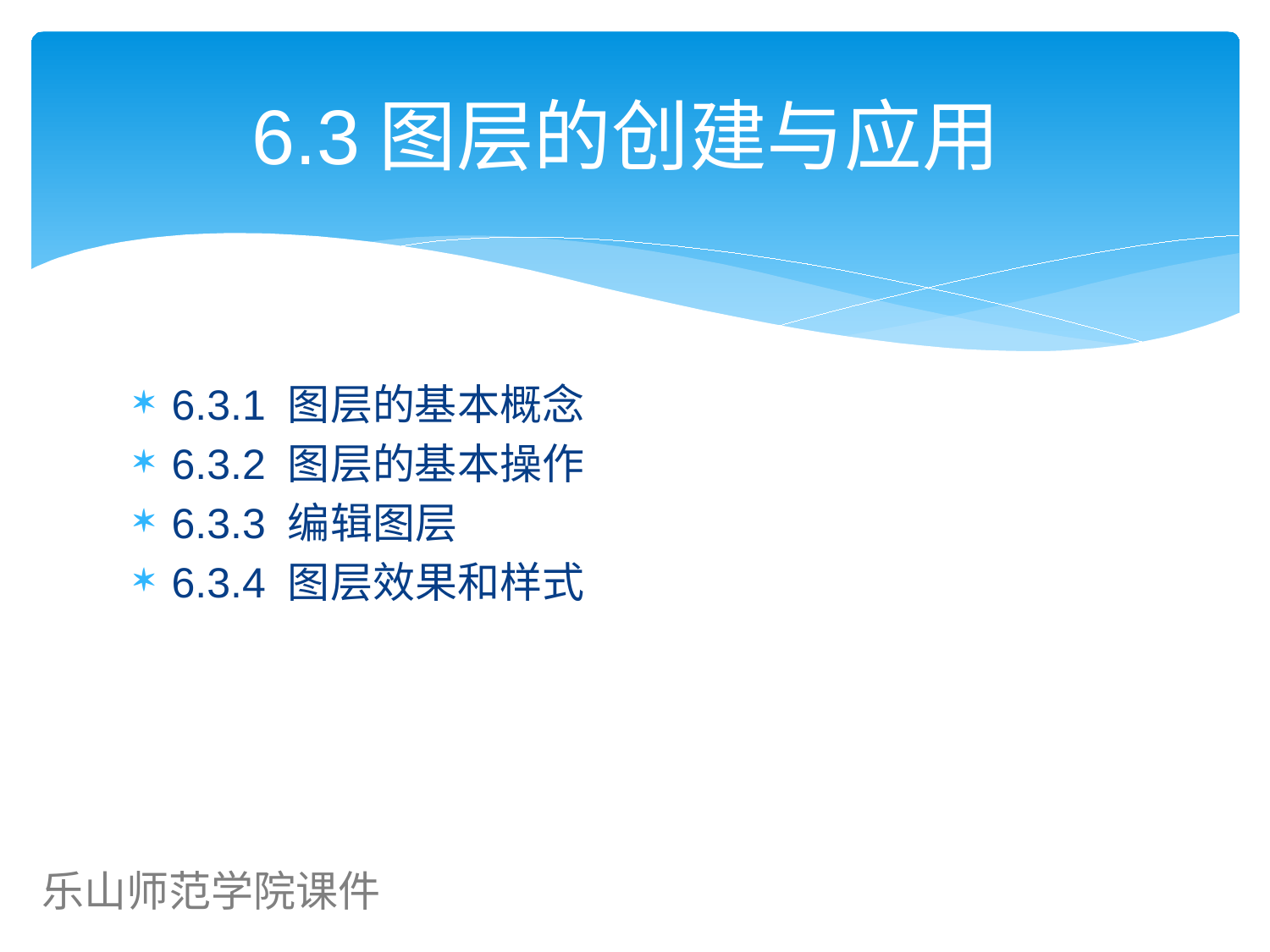

# 6.3图层的创建与应用
6.3.1 图层的基本概念
6.3.2 图层的基本操作
6.3.3 编辑图层
6.3.4 图层效果和样式